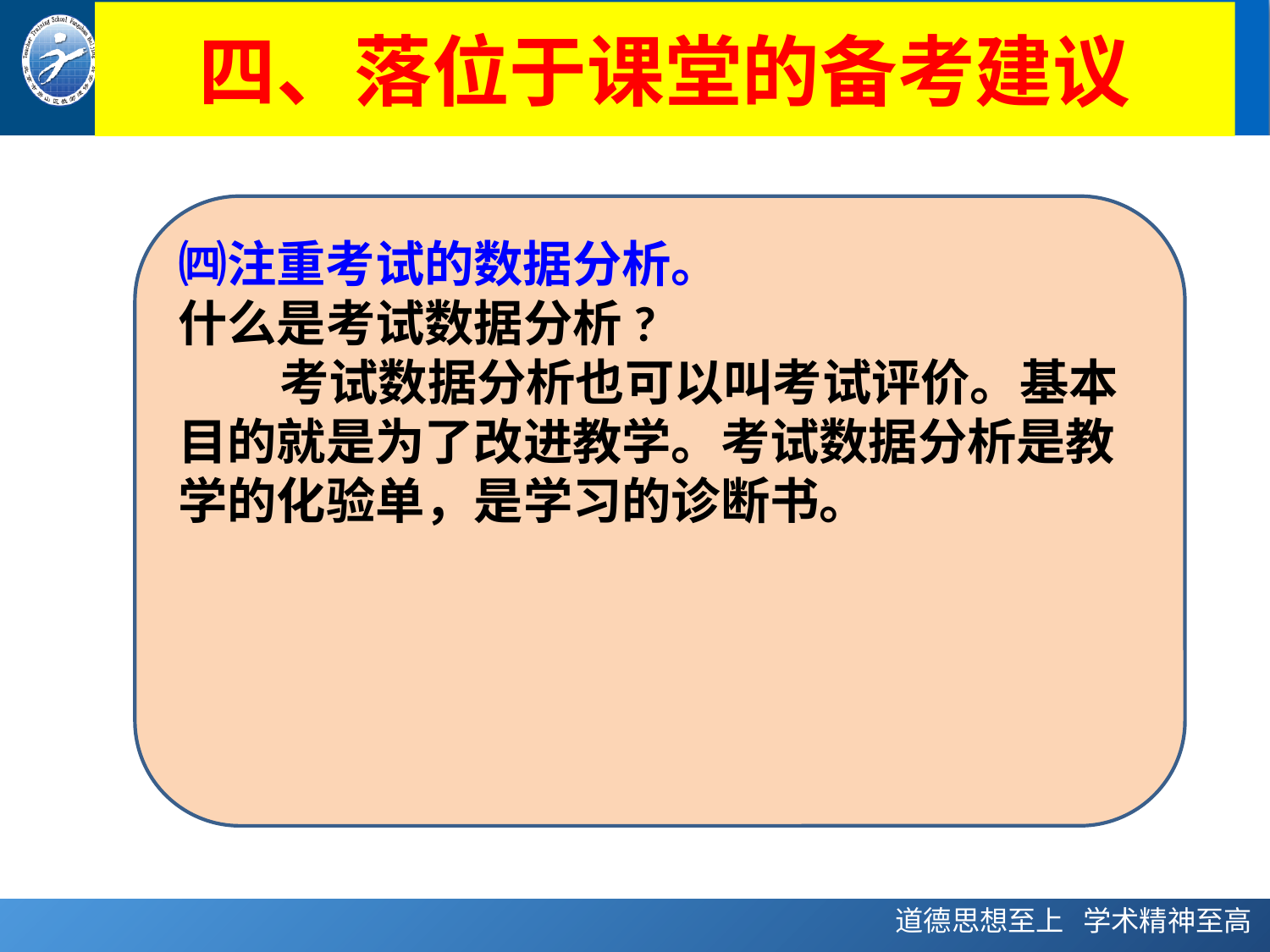

# 四、落位于课堂的备考建议
㈣注重考试的数据分析。
什么是考试数据分析?
        考试数据分析也可以叫考试评价。基本目的就是为了改进教学。考试数据分析是教学的化验单，是学习的诊断书。